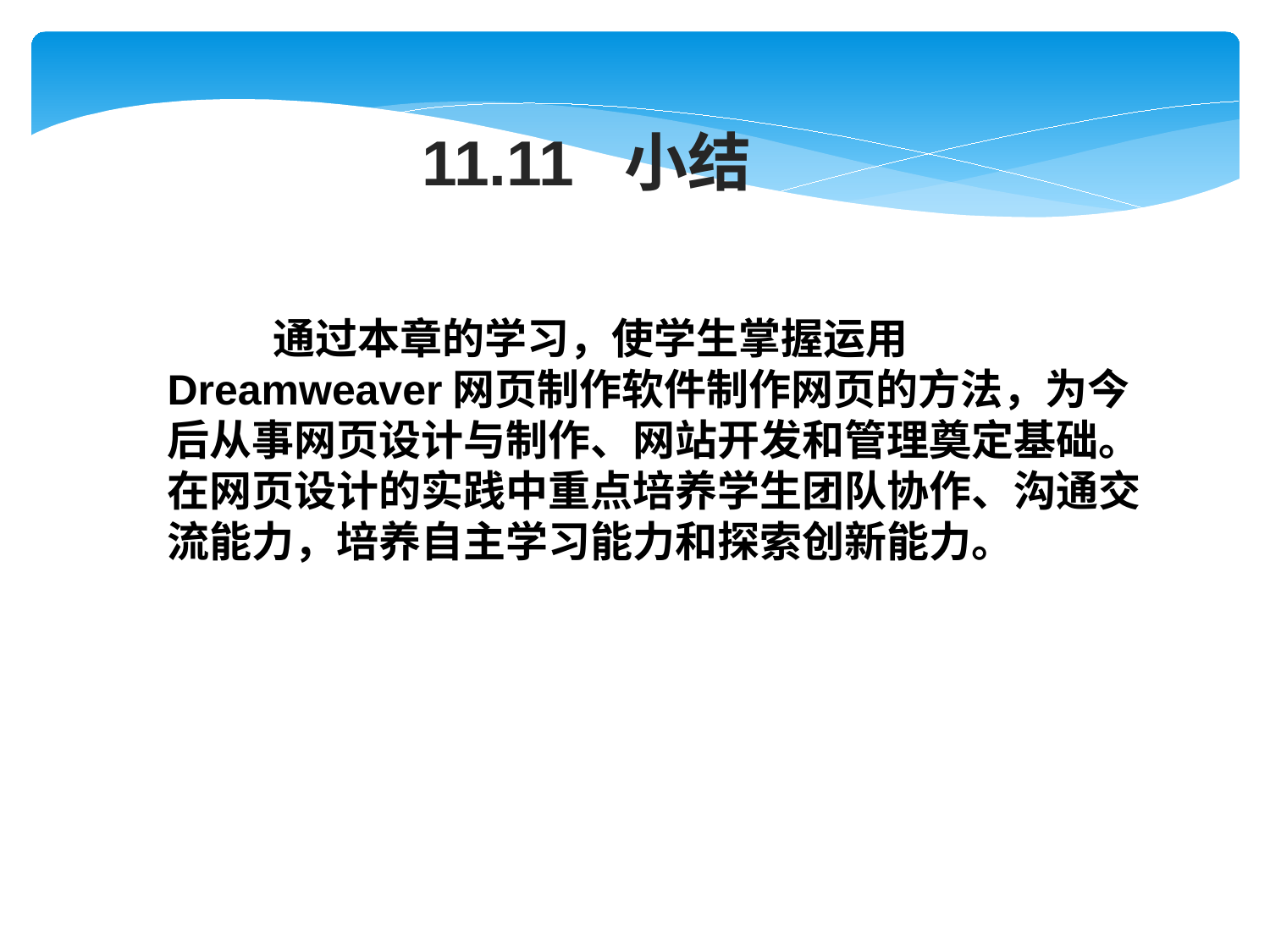

11.11  小结
          通过本章的学习，使学生掌握运用Dreamweaver网页制作软件制作网页的方法，为今后从事网页设计与制作、网站开发和管理奠定基础。在网页设计的实践中重点培养学生团队协作、沟通交流能力，培养自主学习能力和探索创新能力。